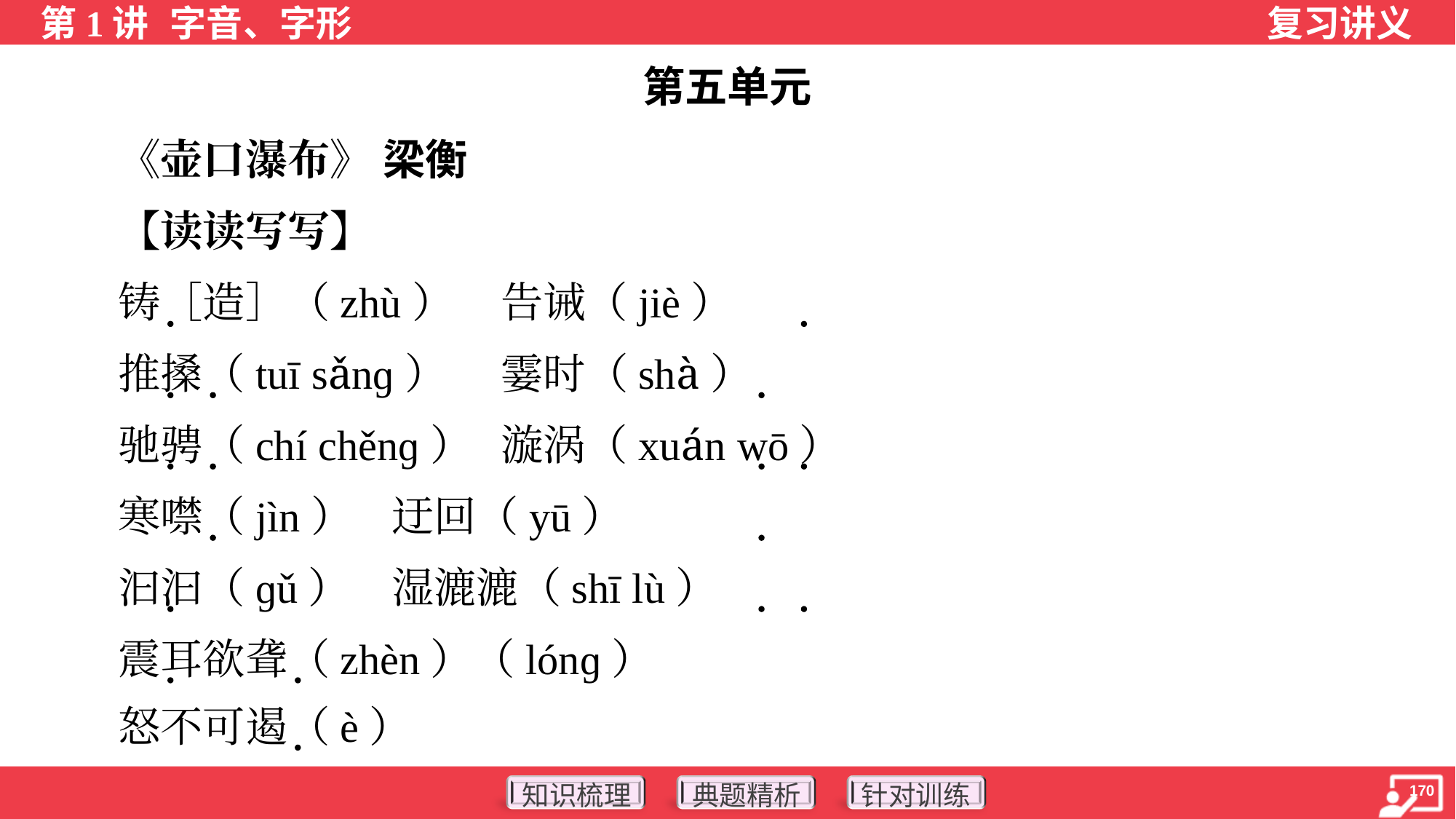

第五单元
    《壶口瀑布》 梁衡
    【读读写写】
    铸［造］（zhù）	告诫（jiè）
    推搡（tuī sǎnɡ）	霎时（shà）
    驰骋（chí chěnɡ）	漩涡（xuán wō）
    寒噤（jìn）	迂回（yū）
    汩汩（ɡǔ）	湿漉漉（shī lù）
    震耳欲聋（zhèn）（lónɡ）
    怒不可遏（è）